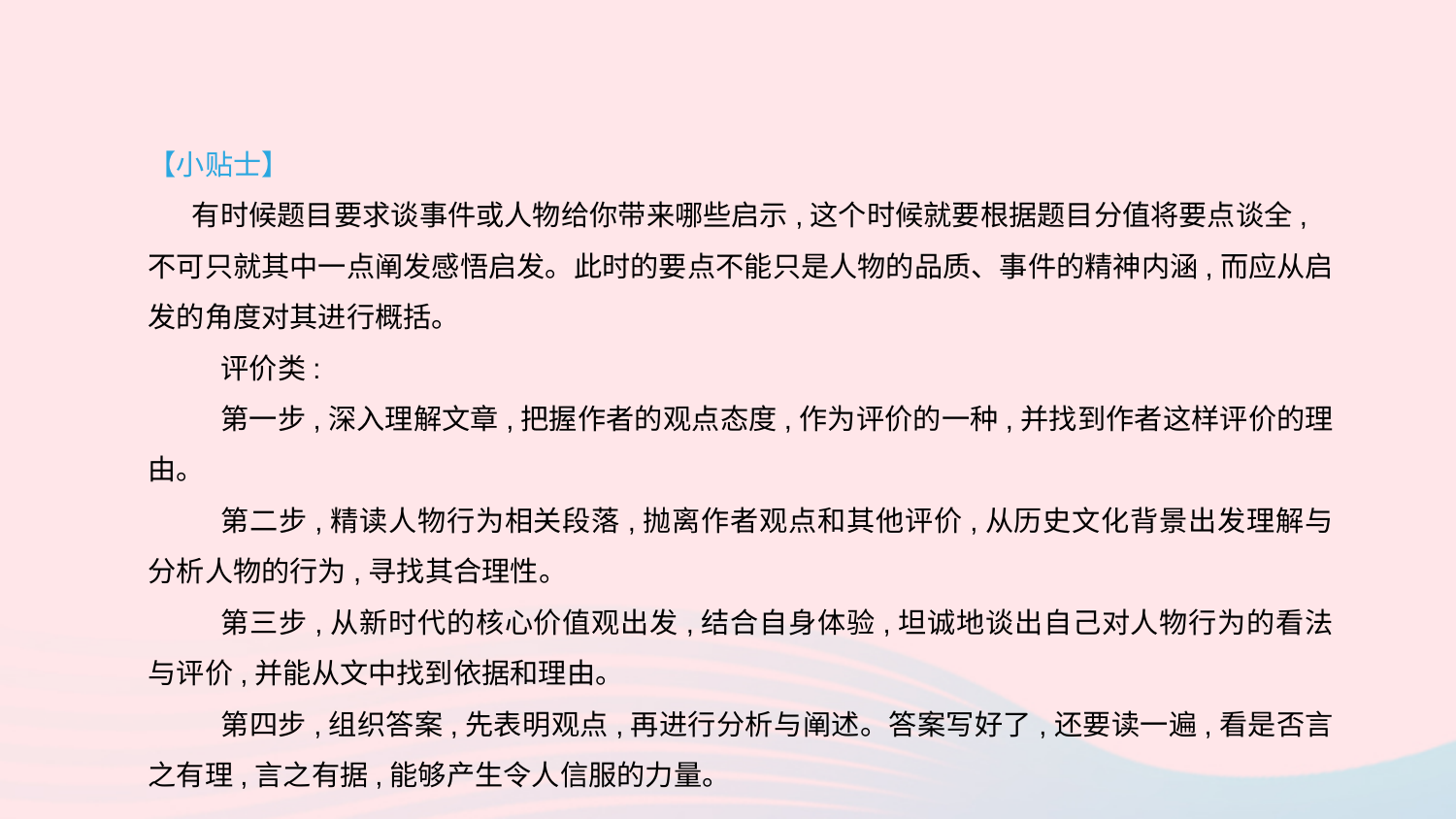

【小贴士】
       有时候题目要求谈事件或人物给你带来哪些启示,这个时候就要根据题目分值将要点谈全,不可只就其中一点阐发感悟启发。此时的要点不能只是人物的品质、事件的精神内涵,而应从启发的角度对其进行概括。
评价类:
第一步,深入理解文章,把握作者的观点态度,作为评价的一种,并找到作者这样评价的理由。
第二步,精读人物行为相关段落,抛离作者观点和其他评价,从历史文化背景出发理解与分析人物的行为,寻找其合理性。
第三步,从新时代的核心价值观出发,结合自身体验,坦诚地谈出自己对人物行为的看法与评价,并能从文中找到依据和理由。
第四步,组织答案,先表明观点,再进行分析与阐述。答案写好了,还要读一遍,看是否言之有理,言之有据,能够产生令人信服的力量。